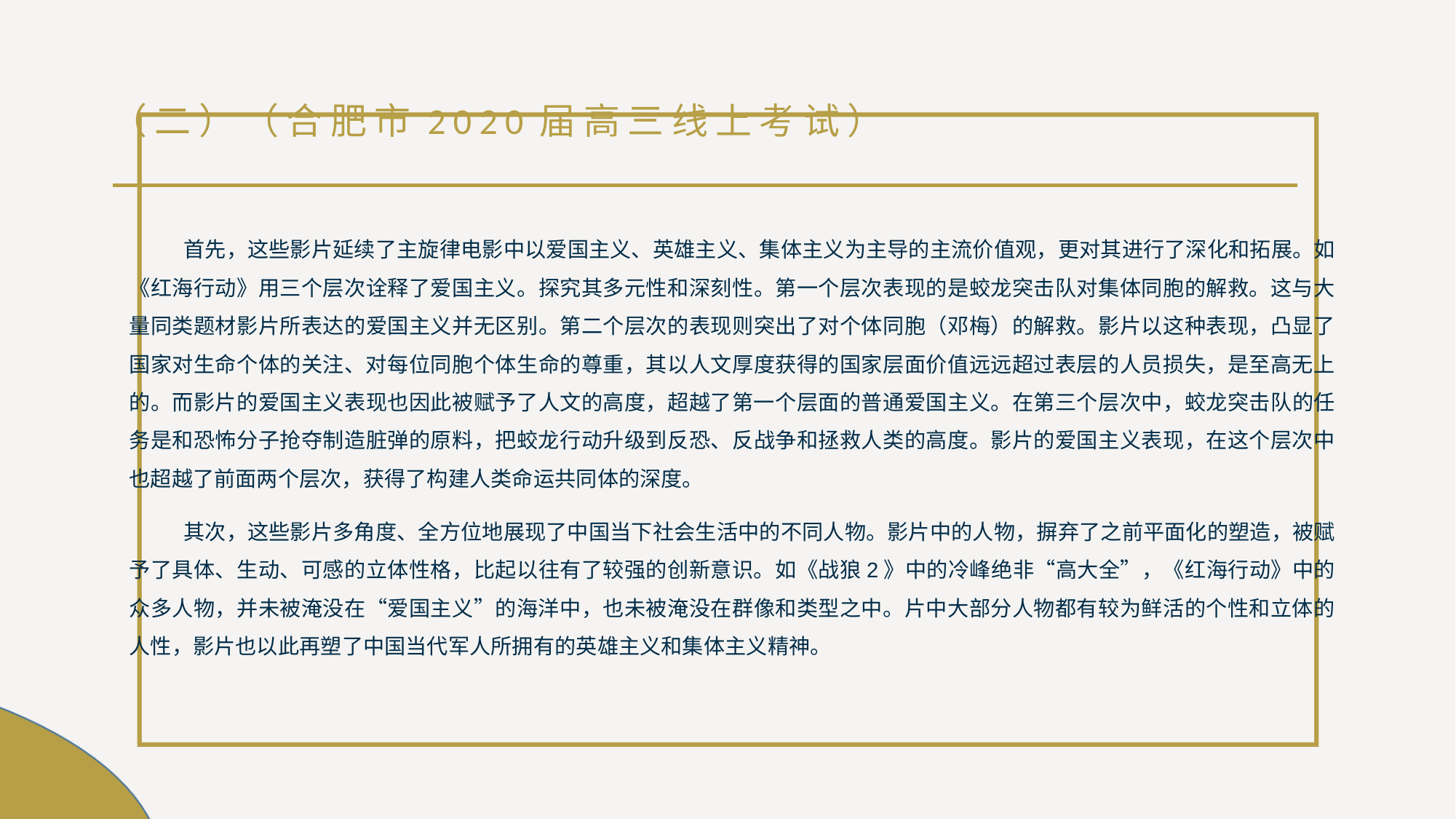

# （二）（合肥市2020届高三线上考试）
首先，这些影片延续了主旋律电影中以爱国主义、英雄主义、集体主义为主导的主流价值观，更对其进行了深化和拓展。如《红海行动》用三个层次诠释了爱国主义。探究其多元性和深刻性。第一个层次表现的是蛟龙突击队对集体同胞的解救。这与大量同类题材影片所表达的爱国主义并无区别。第二个层次的表现则突出了对个体同胞（邓梅）的解救。影片以这种表现，凸显了国家对生命个体的关注、对每位同胞个体生命的尊重，其以人文厚度获得的国家层面价值远远超过表层的人员损失，是至高无上的。而影片的爱国主义表现也因此被赋予了人文的高度，超越了第一个层面的普通爱国主义。在第三个层次中，蛟龙突击队的任务是和恐怖分子抢夺制造脏弹的原料，把蛟龙行动升级到反恐、反战争和拯救人类的高度。影片的爱国主义表现，在这个层次中也超越了前面两个层次，获得了构建人类命运共同体的深度。
其次，这些影片多角度、全方位地展现了中国当下社会生活中的不同人物。影片中的人物，摒弃了之前平面化的塑造，被赋予了具体、生动、可感的立体性格，比起以往有了较强的创新意识。如《战狼2》中的冷峰绝非“高大全”，《红海行动》中的众多人物，并未被淹没在“爱国主义”的海洋中，也未被淹没在群像和类型之中。片中大部分人物都有较为鲜活的个性和立体的人性，影片也以此再塑了中国当代军人所拥有的英雄主义和集体主义精神。